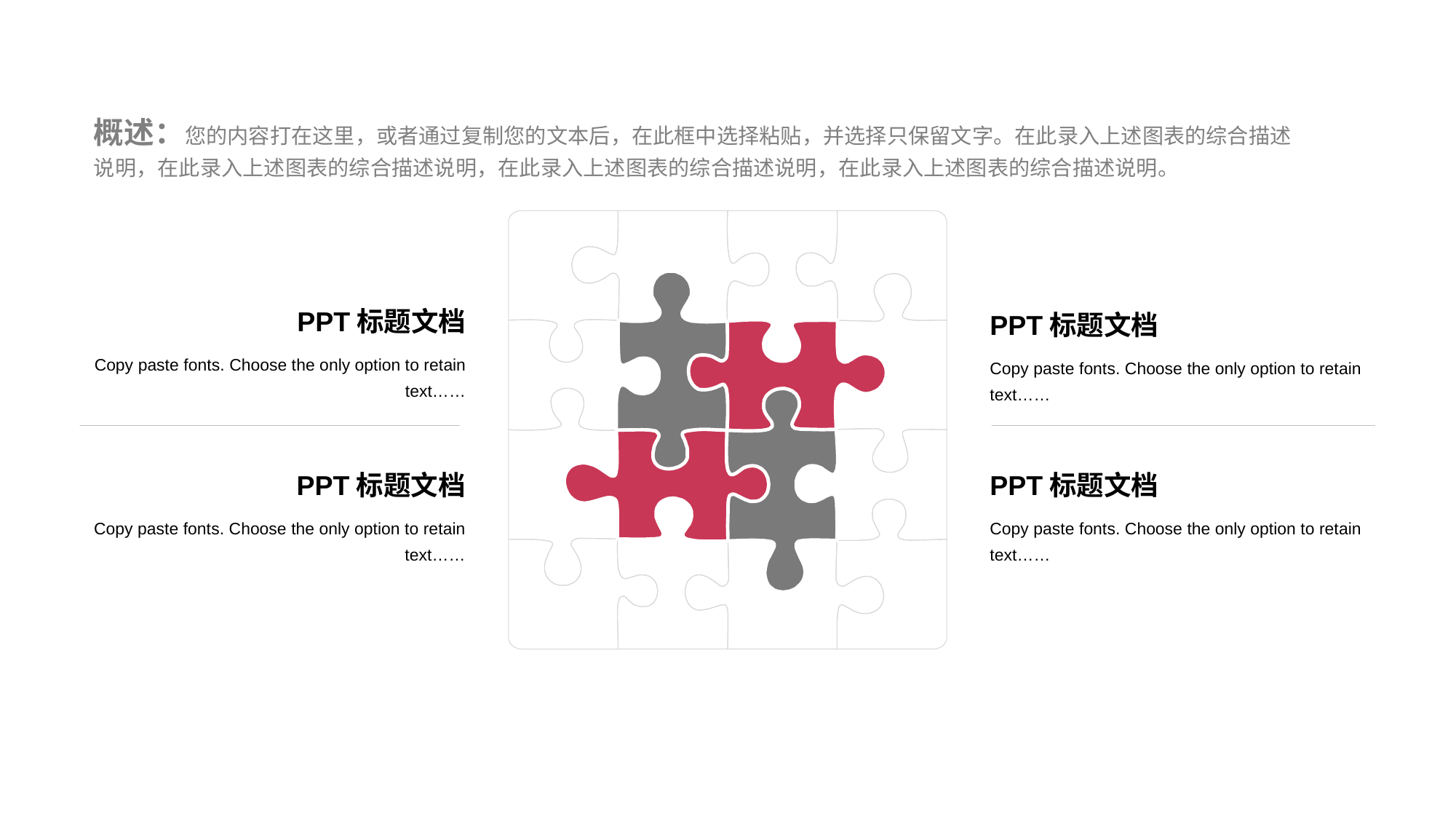

概述：您的内容打在这里，或者通过复制您的文本后，在此框中选择粘贴，并选择只保留文字。在此录入上述图表的综合描述说明，在此录入上述图表的综合描述说明，在此录入上述图表的综合描述说明，在此录入上述图表的综合描述说明。

PPT标题文档
Copy paste fonts. Choose the only option to retain text……
PPT标题文档
Copy paste fonts. Choose the only option to retain text……
PPT标题文档
Copy paste fonts. Choose the only option to retain text……
PPT标题文档
Copy paste fonts. Choose the only option to retain text……